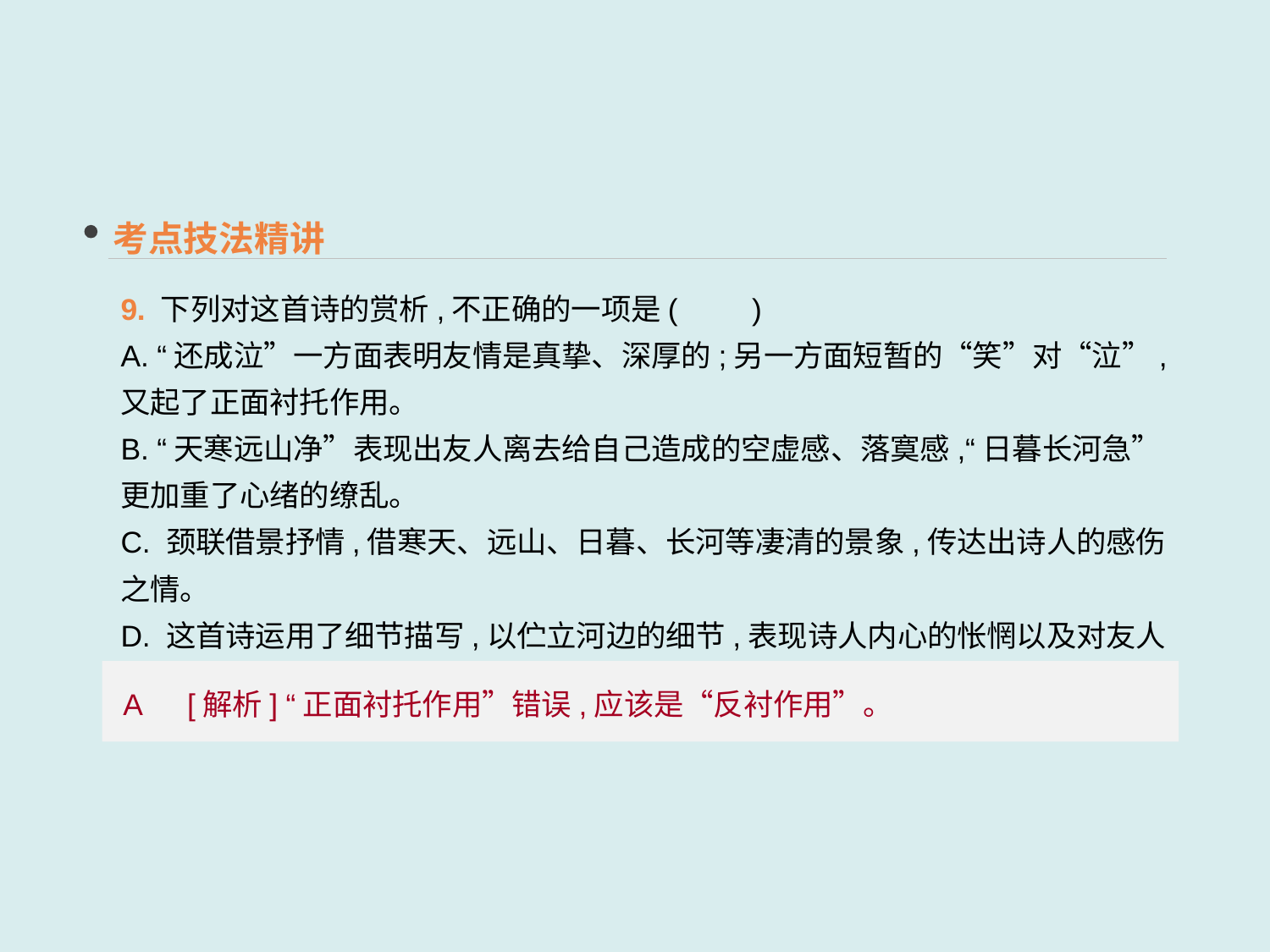

考点技法精讲

9. 下列对这首诗的赏析,不正确的一项是(　　)
A. “还成泣”一方面表明友情是真挚、深厚的;另一方面短暂的“笑”对“泣”,又起了正面衬托作用。
B. “天寒远山净”表现出友人离去给自己造成的空虚感、落寞感,“日暮长河急”更加重了心绪的缭乱。
C. 颈联借景抒情,借寒天、远山、日暮、长河等凄清的景象,传达出诗人的感伤之情。
D. 这首诗运用了细节描写,以伫立河边的细节,表现诗人内心的怅惘以及对友人的不舍。

A　[解析] “正面衬托作用”错误,应该是“反衬作用”。